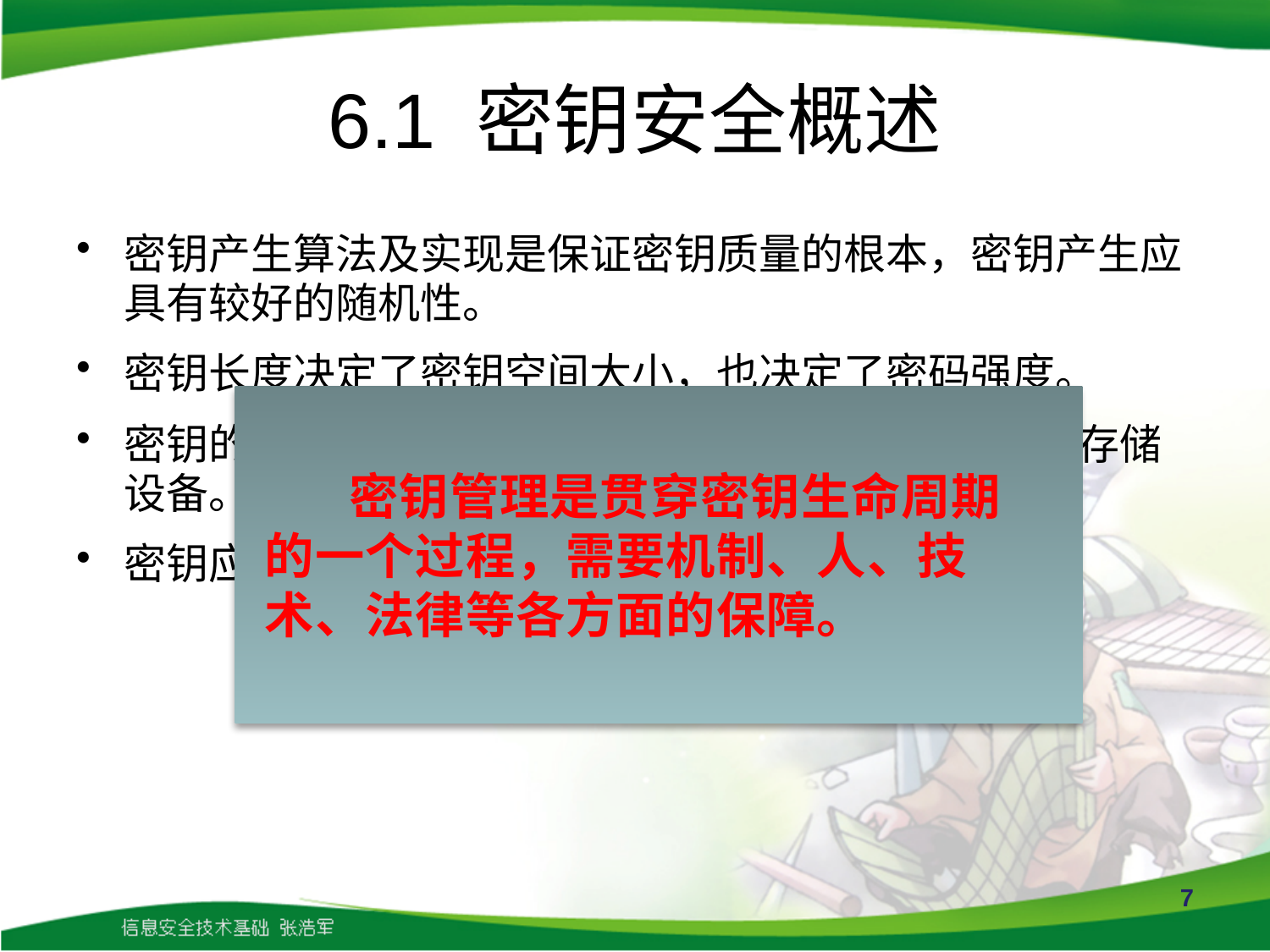

# 6.1 密钥安全概述
密钥产生算法及实现是保证密钥质量的根本，密钥产生应具有较好的随机性。
密钥长度决定了密钥空间大小，也决定了密码强度。
密钥的存储，口令加密文件；智能卡、USB Key等存储设备。
密钥应有有效期，密钥更新。
      密钥管理是贯穿密钥生命周期的一个过程，需要机制、人、技术、法律等各方面的保障。
7